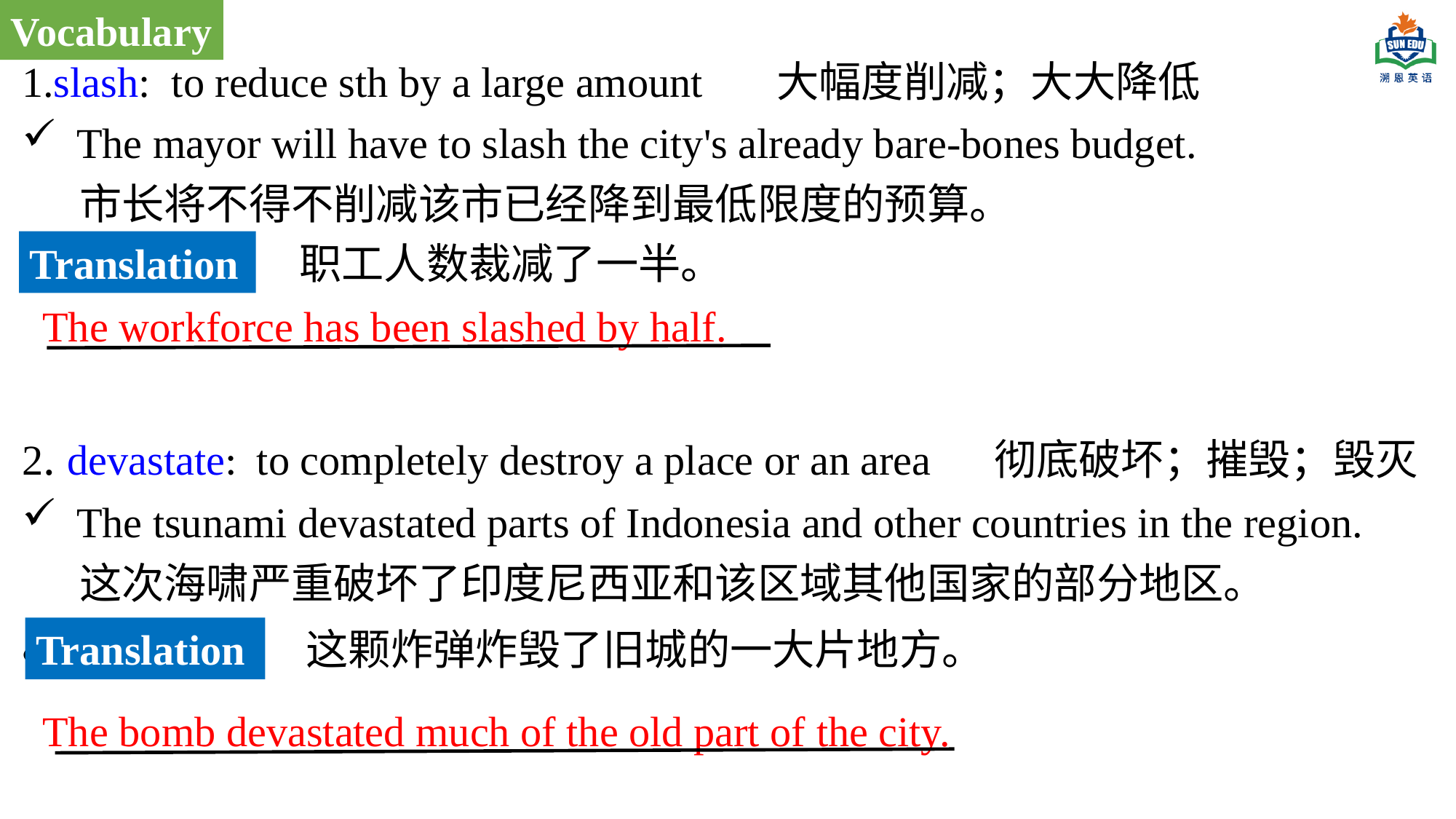

Vocabulary
1.slash:  to reduce sth by a large amount      大幅度削减；大大降低
The mayor will have to slash the city's already bare-bones budget.
     市长将不得不削减该市已经降到最低限度的预算。

2. devastate:  to completely destroy a place or an area     彻底破坏；摧毁；毁灭
The tsunami devastated parts of Indonesia and other countries in the region.
     这次海啸严重破坏了印度尼西亚和该区域其他国家的部分地区。
。
Translation
职工人数裁减了一半。
The workforce has been slashed by half.
Translation
这颗炸弹炸毁了旧城的一大片地方。
The bomb devastated much of the old part of the city.